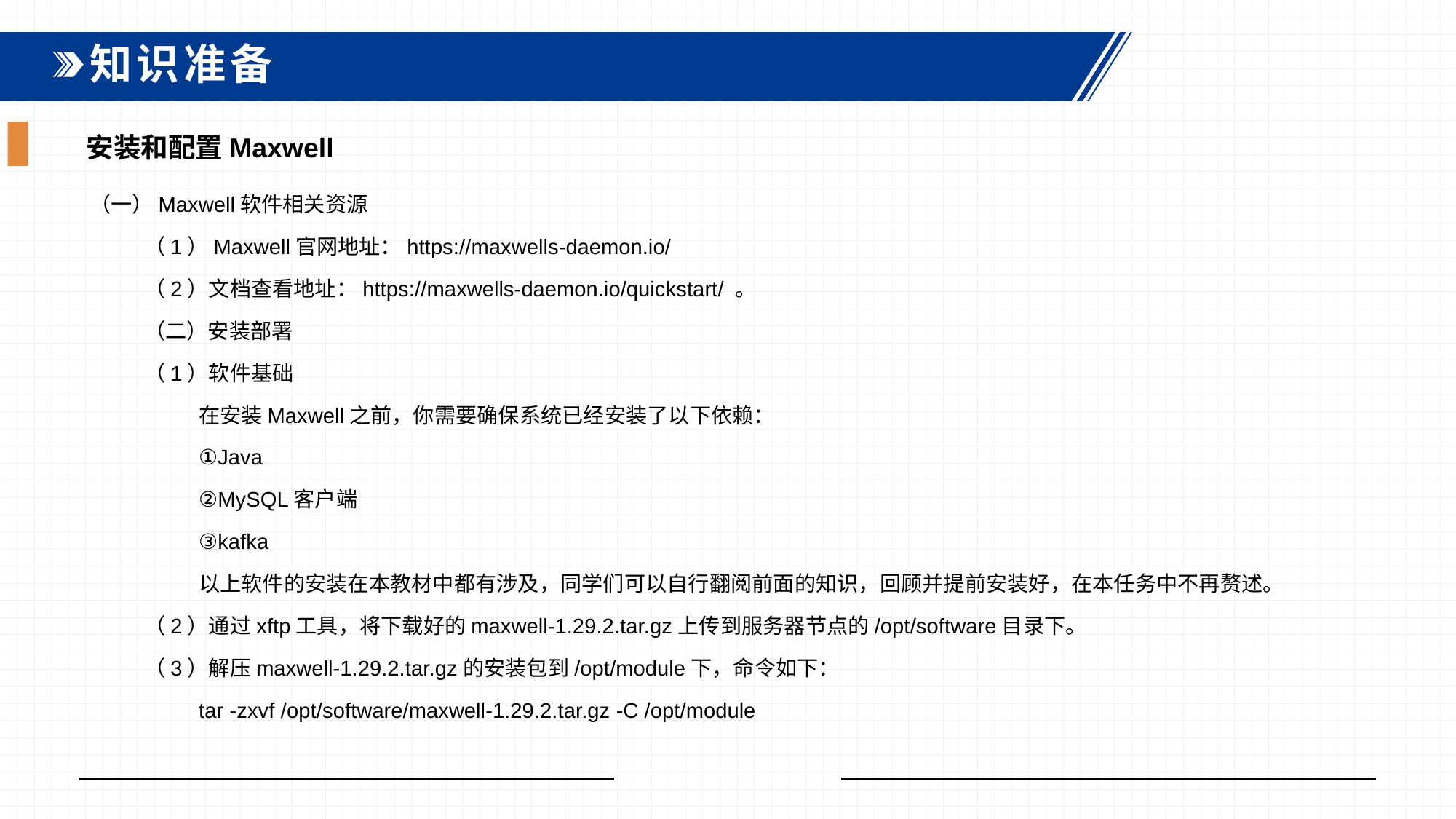

知识准备
安装和配置Maxwell
（一）Maxwell软件相关资源
（1）Maxwell官网地址：https://maxwells-daemon.io/
（2）文档查看地址：https://maxwells-daemon.io/quickstart/ 。
（二）安装部署
（1）软件基础
在安装Maxwell之前，你需要确保系统已经安装了以下依赖：
①Java
②MySQL客户端
③kafka
以上软件的安装在本教材中都有涉及，同学们可以自行翻阅前面的知识，回顾并提前安装好，在本任务中不再赘述。
（2）通过xftp工具，将下载好的maxwell-1.29.2.tar.gz上传到服务器节点的/opt/software目录下。
（3）解压maxwell-1.29.2.tar.gz的安装包到/opt/module下，命令如下：
tar -zxvf /opt/software/maxwell-1.29.2.tar.gz -C /opt/module